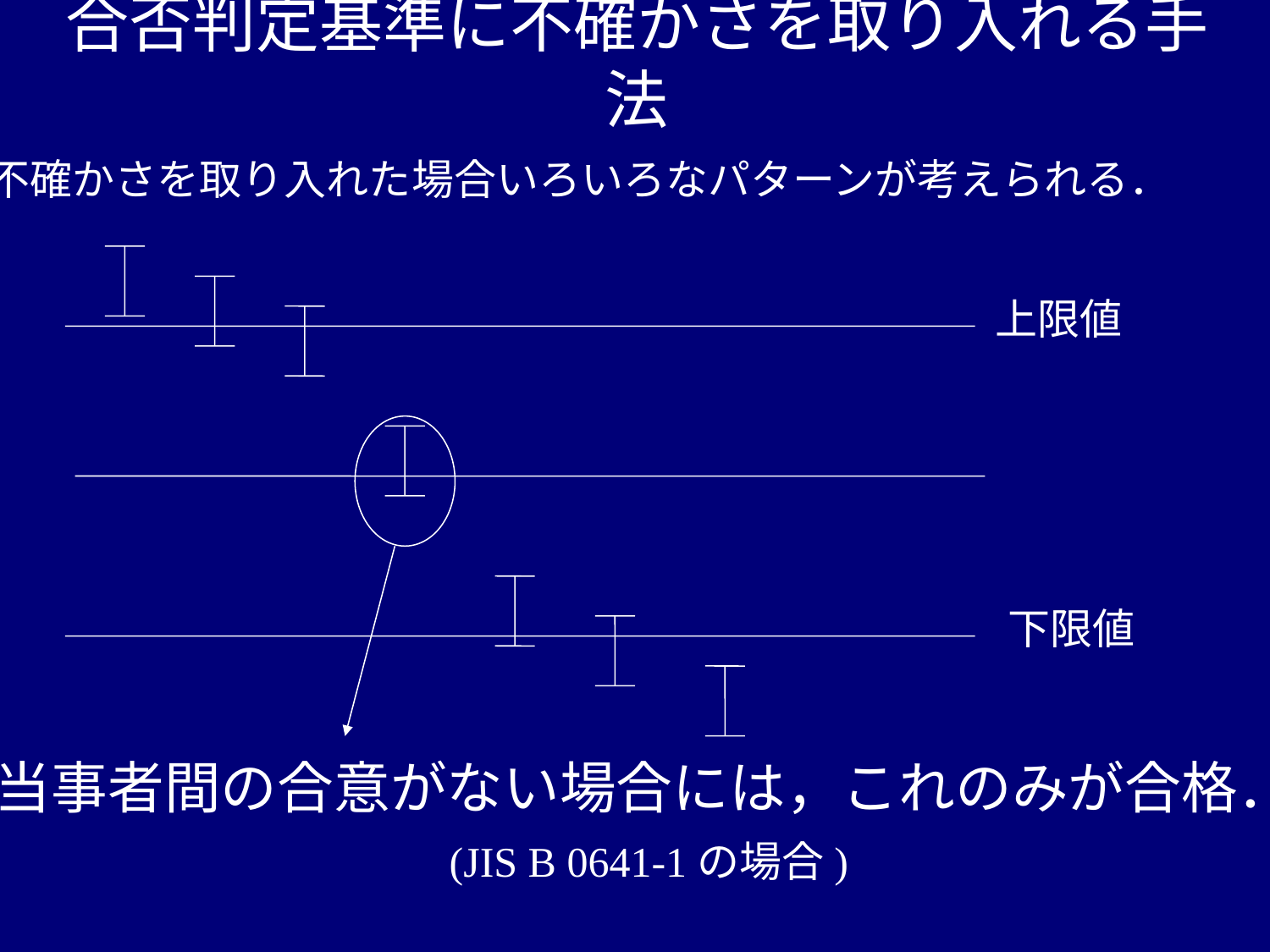

# 合否判定基準に不確かさを取り入れる手法
不確かさを取り入れた場合いろいろなパターンが考えられる．

上限値

下限値

当事者間の合意がない場合には，これのみが合格．
(JIS B 0641-1の場合)